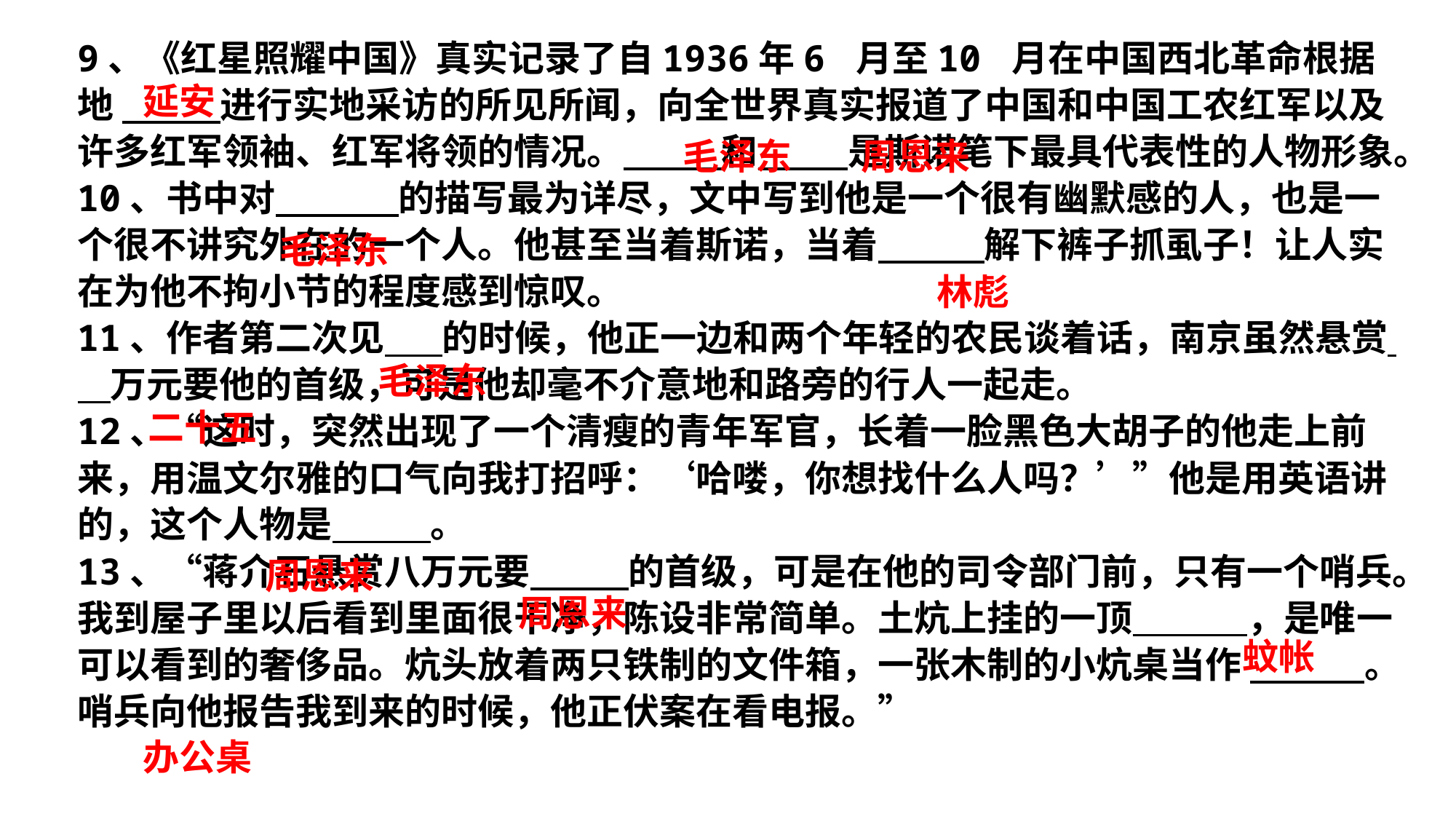

9、《红星照耀中国》真实记录了自1936年6 月至10 月在中国西北革命根据地             进行实地采访的所见所闻，向全世界真实报道了中国和中国工农红军以及许多红军领袖、红军将领的情况。            和           是斯诺笔下最具代表性的人物形象。
10、书中对               的描写最为详尽，文中写到他是一个很有幽默感的人，也是一个很不讲究外在的一个人。他甚至当着斯诺，当着             解下裤子抓虱子！让人实在为他不拘小节的程度感到惊叹。
11、作者第二次见       的时候，他正一边和两个年轻的农民谈着话，南京虽然悬赏      万元要他的首级，可是他却毫不介意地和路旁的行人一起走。
12、“这时，突然出现了一个清瘦的青年军官，长着一脸黑色大胡子的他走上前来，用温文尔雅的口气向我打招呼：‘哈喽，你想找什么人吗？’”他是用英语讲的，这个人物是            。
13、“蒋介石悬赏八万元要            的首级，可是在他的司令部门前，只有一个哨兵。我到屋子里以后看到里面很干净，陈设非常简单。土炕上挂的一顶              ，是唯一可以看到的奢侈品。炕头放着两只铁制的文件箱，一张木制的小炕桌当作               。哨兵向他报告我到来的时候，他正伏案在看电报。”
延安
毛泽东
 周恩来
毛泽东
林彪
毛泽东
二十五
周恩来
周恩来
蚊帐
办公桌